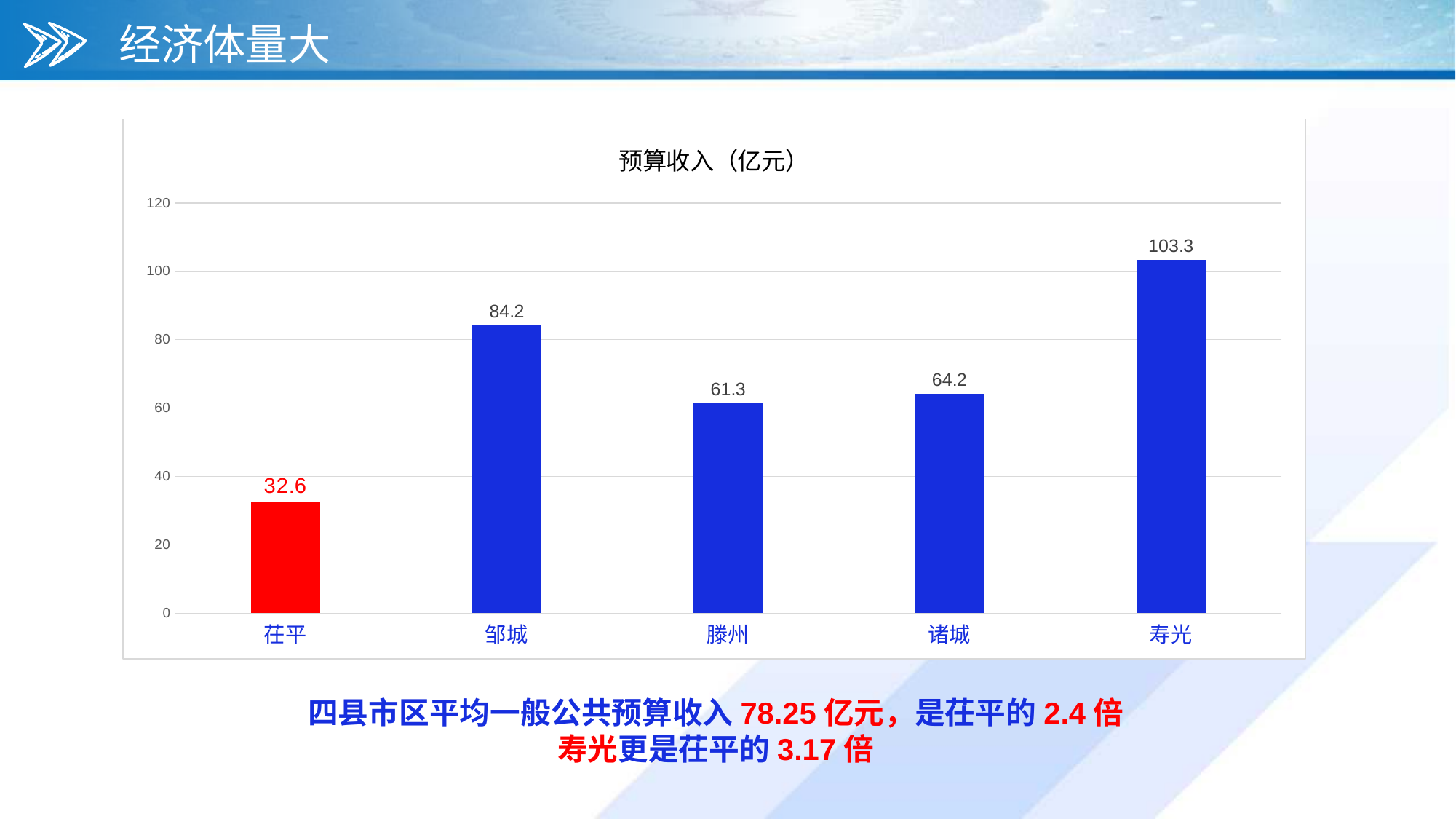

经济体量大

### Chart:

| Category | 预算收入（亿元） |
|---|---|
| 茌平 | 32.6 |
| 邹城 | 84.2 |
| 滕州 | 61.3 |
| 诸城 | 64.2 |
| 寿光 | 103.3 |
YOUR TITLE
YOUR TITLE
四县市区平均一般公共预算收入78.25亿元，是茌平的2.4倍
寿光更是茌平的3.17倍